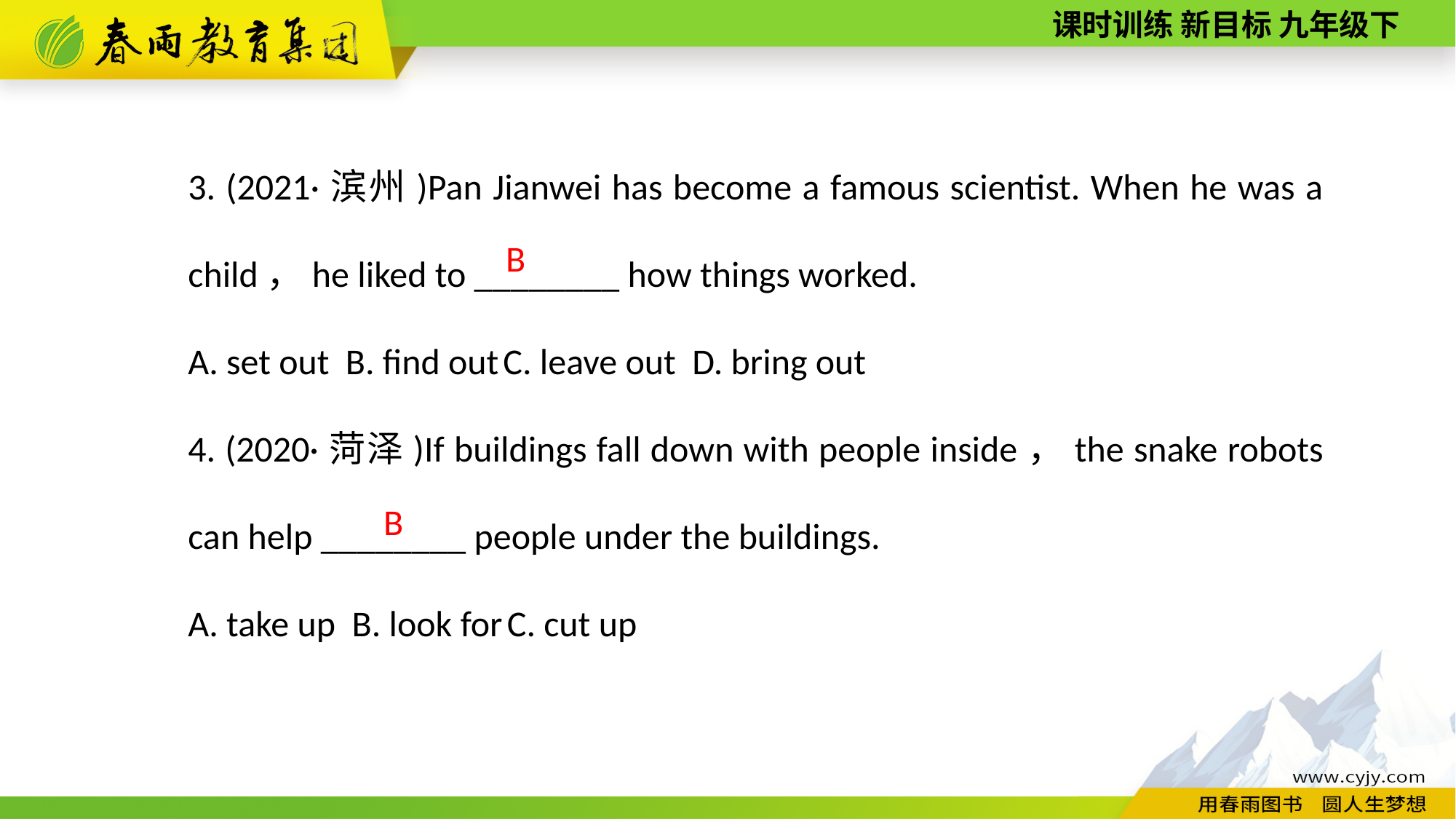

3. (2021·滨州)Pan Jianwei has become a famous scientist. When he was a child，he liked to ________ how things worked.
A. set out  B. find out C. leave out  D. bring out
4. (2020·菏泽)If buildings fall down with people inside，the snake robots can help ________ people under the buildings.
A. take up  B. look for C. cut up
B
B